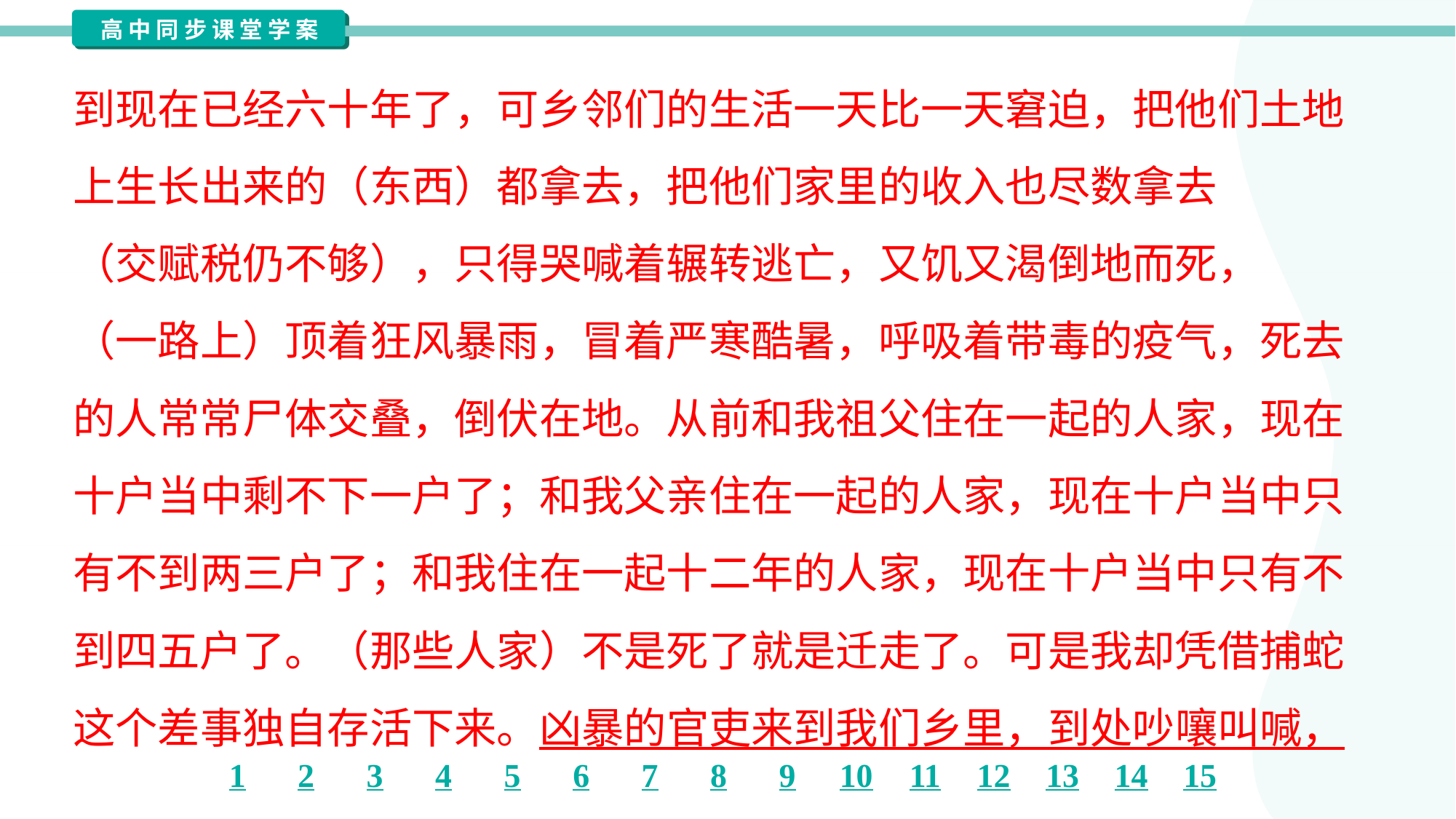

到现在已经六十年了，可乡邻们的生活一天比一天窘迫，把他们土地
上生长出来的（东西）都拿去，把他们家里的收入也尽数拿去
（交赋税仍不够），只得哭喊着辗转逃亡，又饥又渴倒地而死，
（一路上）顶着狂风暴雨，冒着严寒酷暑，呼吸着带毒的疫气，死去
的人常常尸体交叠，倒伏在地。从前和我祖父住在一起的人家，现在
十户当中剩不下一户了；和我父亲住在一起的人家，现在十户当中只
有不到两三户了；和我住在一起十二年的人家，现在十户当中只有不
到四五户了。（那些人家）不是死了就是迁走了。可是我却凭借捕蛇
这个差事独自存活下来。凶暴的官吏来到我们乡里，到处吵嚷叫喊，